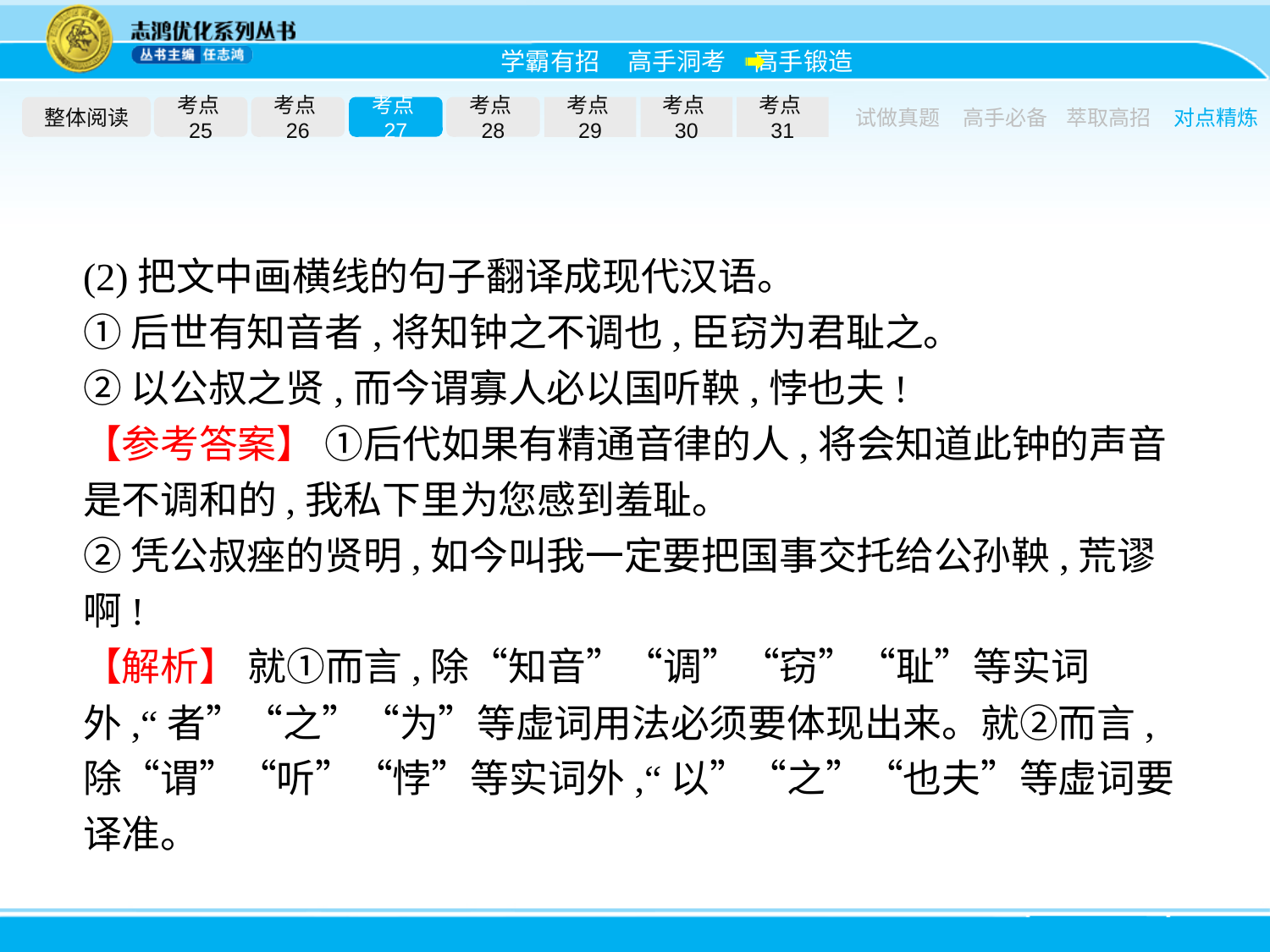

整体阅读
考点25
考点26
考点27
考点28
考点29
考点30
考点31
试做真题
高手必备
萃取高招
对点精炼
(2)把文中画横线的句子翻译成现代汉语。
①后世有知音者,将知钟之不调也,臣窃为君耻之。
②以公叔之贤,而今谓寡人必以国听鞅,悖也夫!
【参考答案】 ①后代如果有精通音律的人,将会知道此钟的声音是不调和的,我私下里为您感到羞耻。
②凭公叔痤的贤明,如今叫我一定要把国事交托给公孙鞅,荒谬啊!
【解析】 就①而言,除“知音”“调”“窃”“耻”等实词外,“者”“之”“为”等虚词用法必须要体现出来。就②而言,除“谓”“听”“悖”等实词外,“以”“之”“也夫”等虚词要译准。